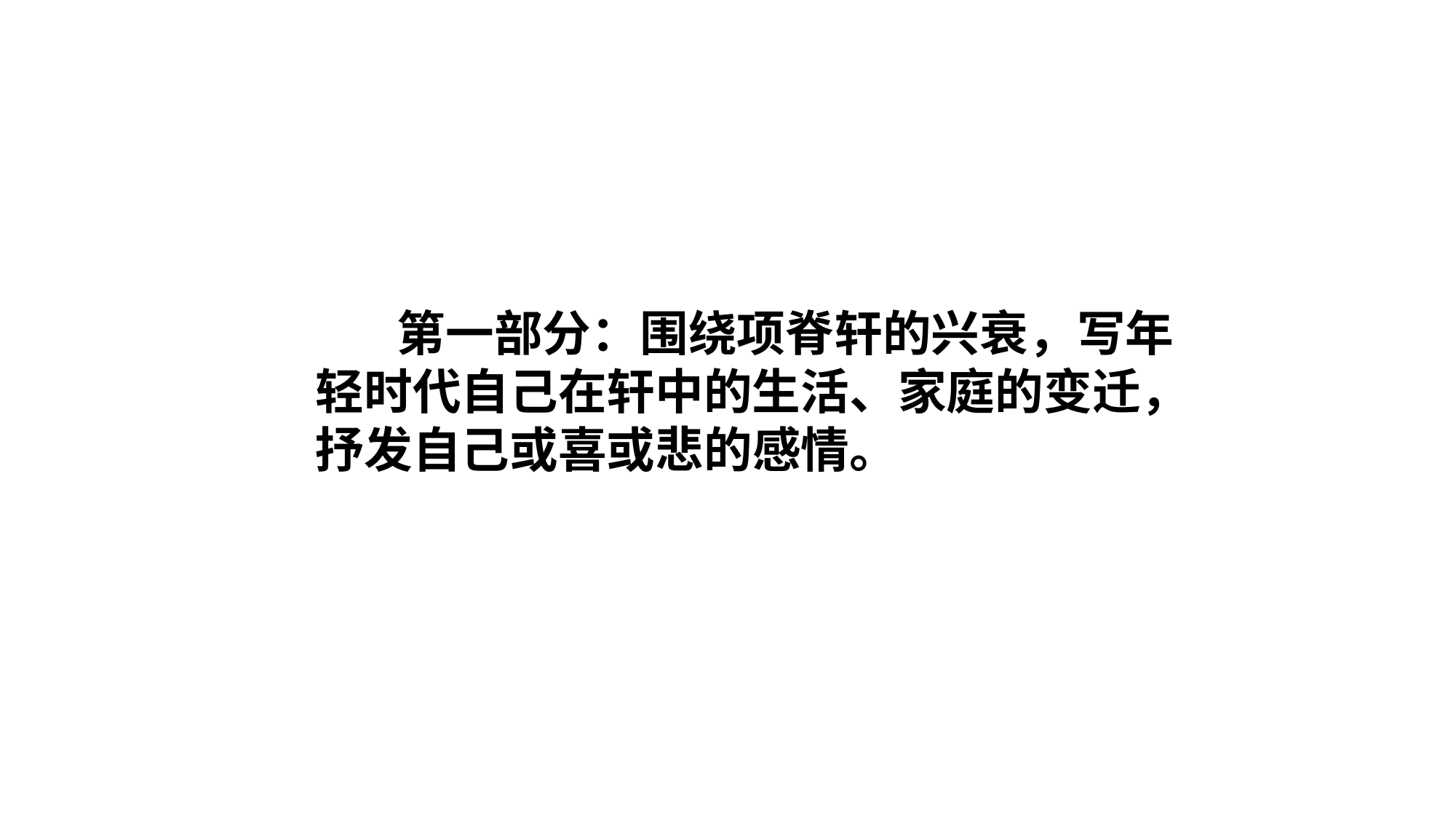

第一部分：围绕项脊轩的兴衰，写年轻时代自己在轩中的生活、家庭的变迁，抒发自己或喜或悲的感情。